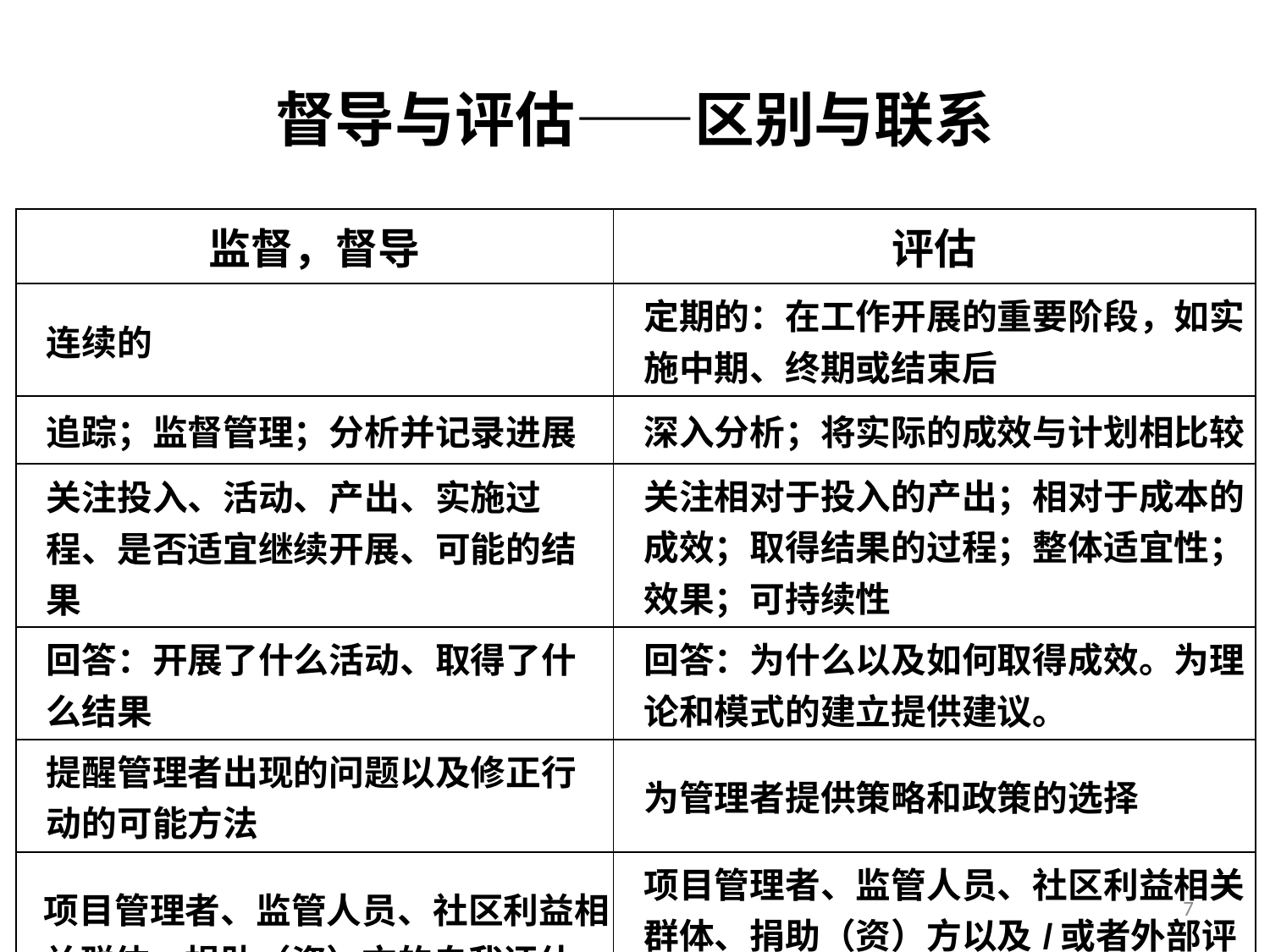

# 督导与评估——区别与联系
| 监督，督导 | 评估 |
| --- | --- |
| 连续的 | 定期的：在工作开展的重要阶段，如实施中期、终期或结束后 |
| 追踪；监督管理；分析并记录进展 | 深入分析；将实际的成效与计划相比较 |
| 关注投入、活动、产出、实施过程、是否适宜继续开展、可能的结果 | 关注相对于投入的产出；相对于成本的成效；取得结果的过程；整体适宜性；效果；可持续性 |
| 回答：开展了什么活动、取得了什么结果 | 回答：为什么以及如何取得成效。为理论和模式的建立提供建议。 |
| 提醒管理者出现的问题以及修正行动的可能方法 | 为管理者提供策略和政策的选择 |
| 项目管理者、监管人员、社区利益相关群体、捐助（资）方的自我评估 | 项目管理者、监管人员、社区利益相关群体、捐助（资）方以及/或者外部评估者的内部和/或外部分析 |
7